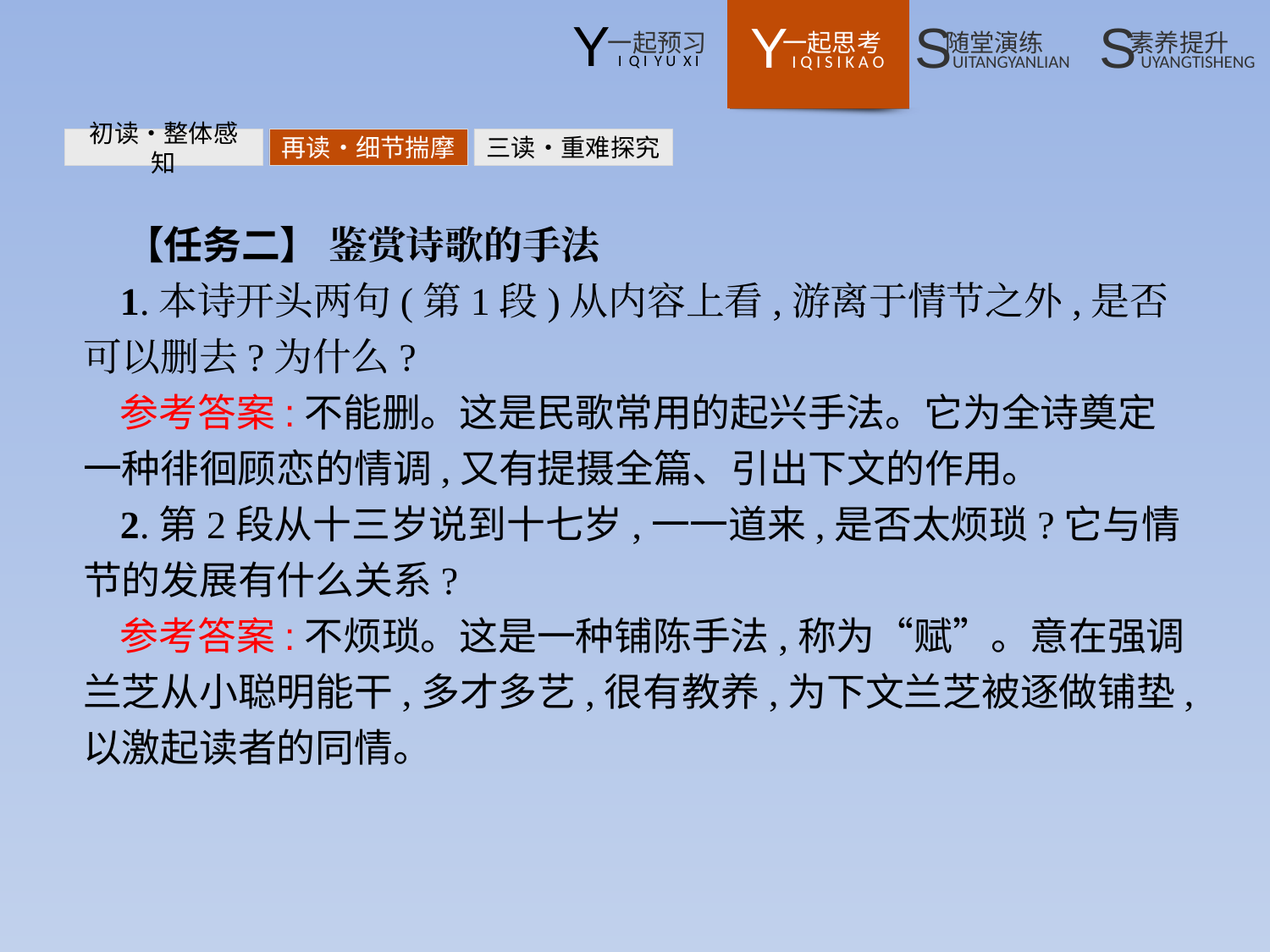

初读•整体感知
再读•细节揣摩
三读•重难探究
【任务二】 鉴赏诗歌的手法
1.本诗开头两句(第1段)从内容上看,游离于情节之外,是否可以删去?为什么?
参考答案:不能删。这是民歌常用的起兴手法。它为全诗奠定一种徘徊顾恋的情调,又有提摄全篇、引出下文的作用。
2.第2段从十三岁说到十七岁,一一道来,是否太烦琐?它与情节的发展有什么关系?
参考答案:不烦琐。这是一种铺陈手法,称为“赋”。意在强调兰芝从小聪明能干,多才多艺,很有教养,为下文兰芝被逐做铺垫,以激起读者的同情。